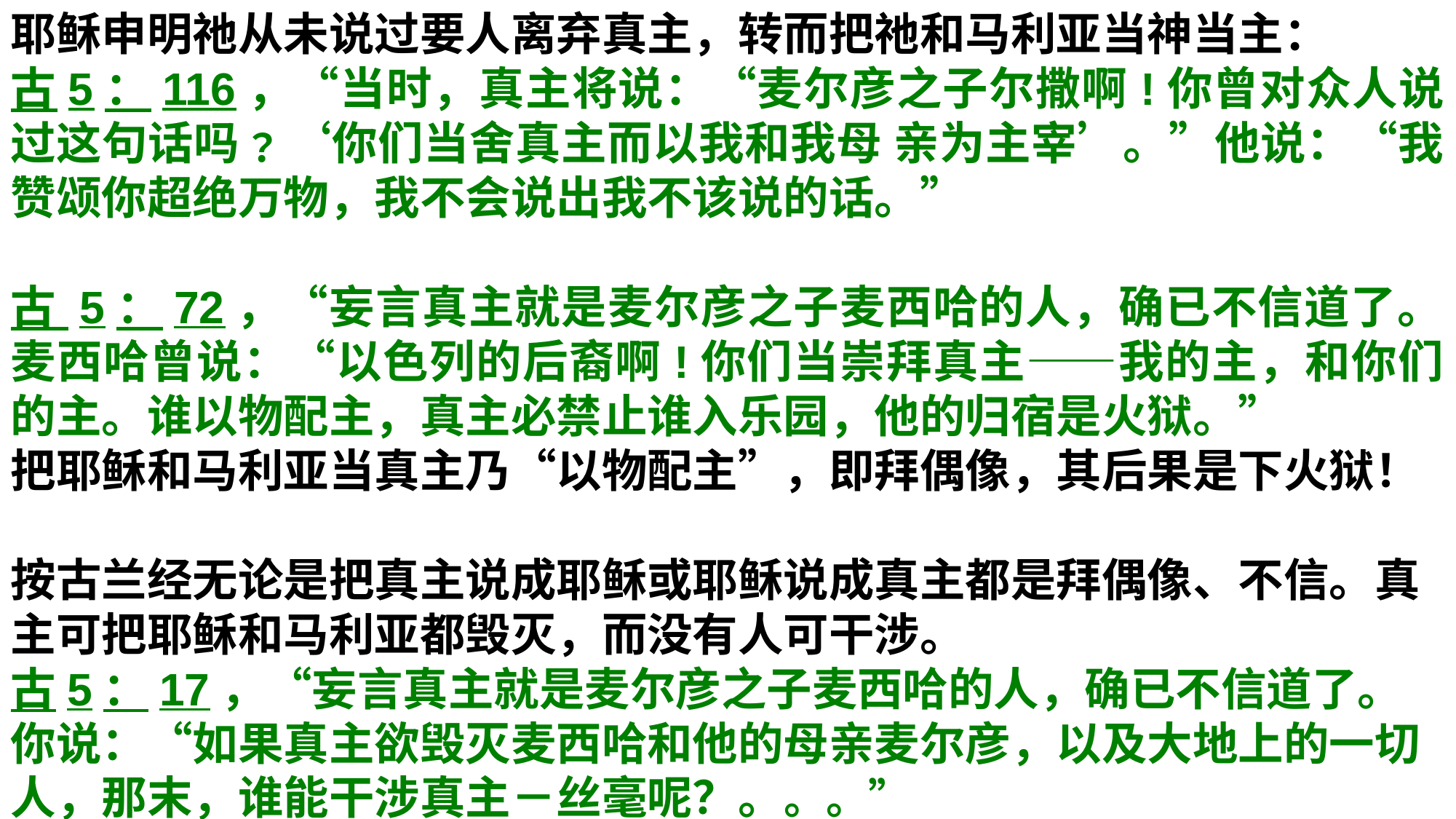

耶稣申明祂从未说过要人离弃真主，转而把祂和马利亚当神当主：
古5：116，“当时，真主将说：“麦尔彦之子尔撒啊!你曾对众人说过这句话吗﹖‘你们当舍真主而以我和我母 亲为主宰’。”他说：“我赞颂你超绝万物，我不会说出我不该说的话。”

古 5：72，“妄言真主就是麦尔彦之子麦西哈的人，确已不信道了。麦西哈曾说：“以色列的后裔啊!你们当崇拜真主——我的主，和你们的主。谁以物配主，真主必禁止谁入乐园，他的归宿是火狱。”
把耶稣和马利亚当真主乃“以物配主”，即拜偶像，其后果是下火狱！

按古兰经无论是把真主说成耶稣或耶稣说成真主都是拜偶像、不信。真主可把耶稣和马利亚都毁灭，而没有人可干涉。                                           古5：17，“妄言真主就是麦尔彦之子麦西哈的人，确已不信道了。你说：“如果真主欲毁灭麦西哈和他的母亲麦尔彦，以及大地上的一切人，那末，谁能干涉真主－丝毫呢？。。。”